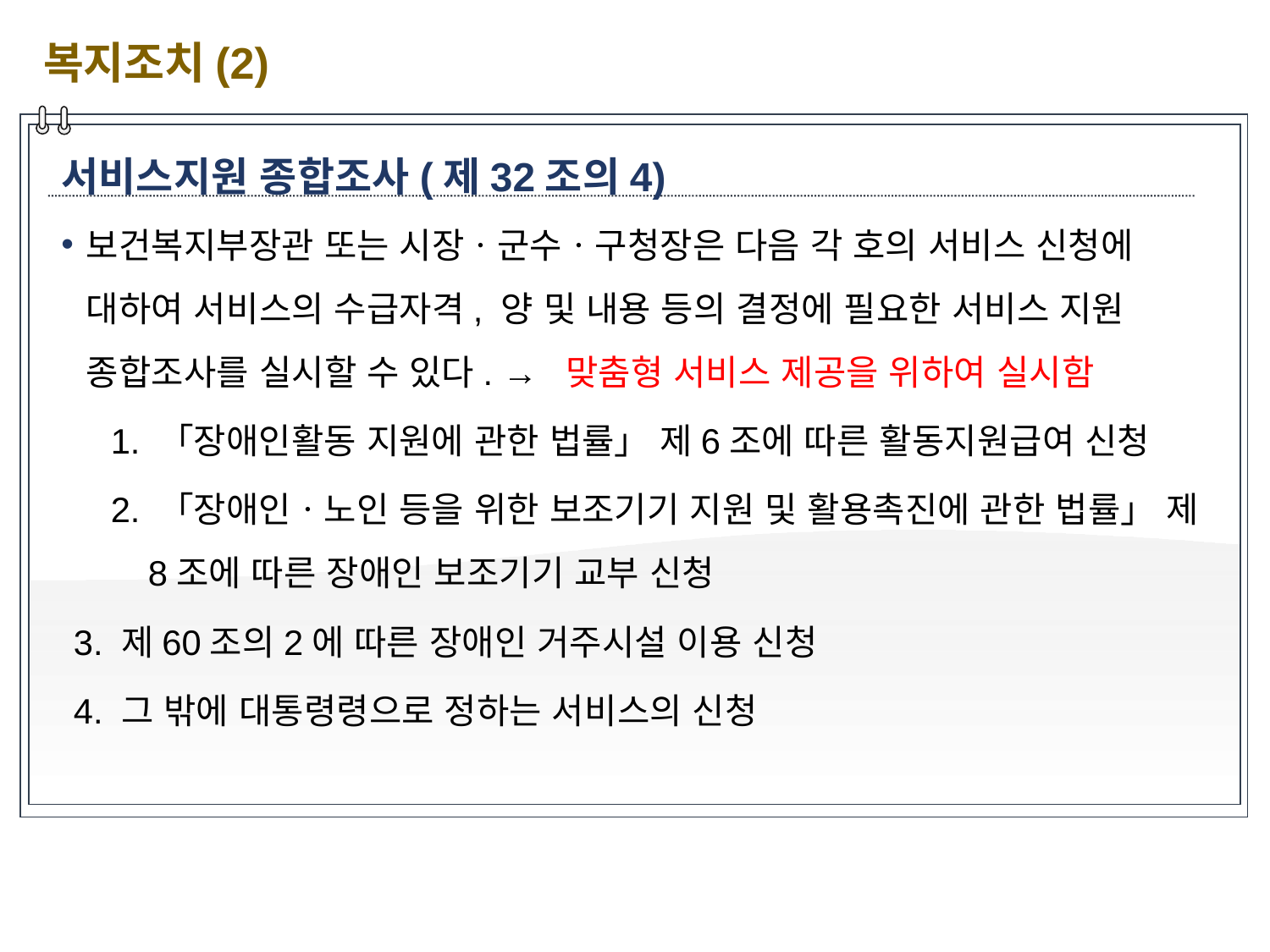

복지조치(2)

서비스지원 종합조사(제32조의4)

보건복지부장관 또는 시장ㆍ군수ㆍ구청장은 다음 각 호의 서비스 신청에 대하여 서비스의 수급자격, 양 및 내용 등의 결정에 필요한 서비스 지원 종합조사를 실시할 수 있다. →  맞춤형 서비스 제공을 위하여 실시함
1. 「장애인활동 지원에 관한 법률」 제6조에 따른 활동지원급여 신청
2. 「장애인ㆍ노인 등을 위한 보조기기 지원 및 활용촉진에 관한 법률」 제8조에 따른 장애인 보조기기 교부 신청
3. 제60조의2에 따른 장애인 거주시설 이용 신청
4. 그 밖에 대통령령으로 정하는 서비스의 신청